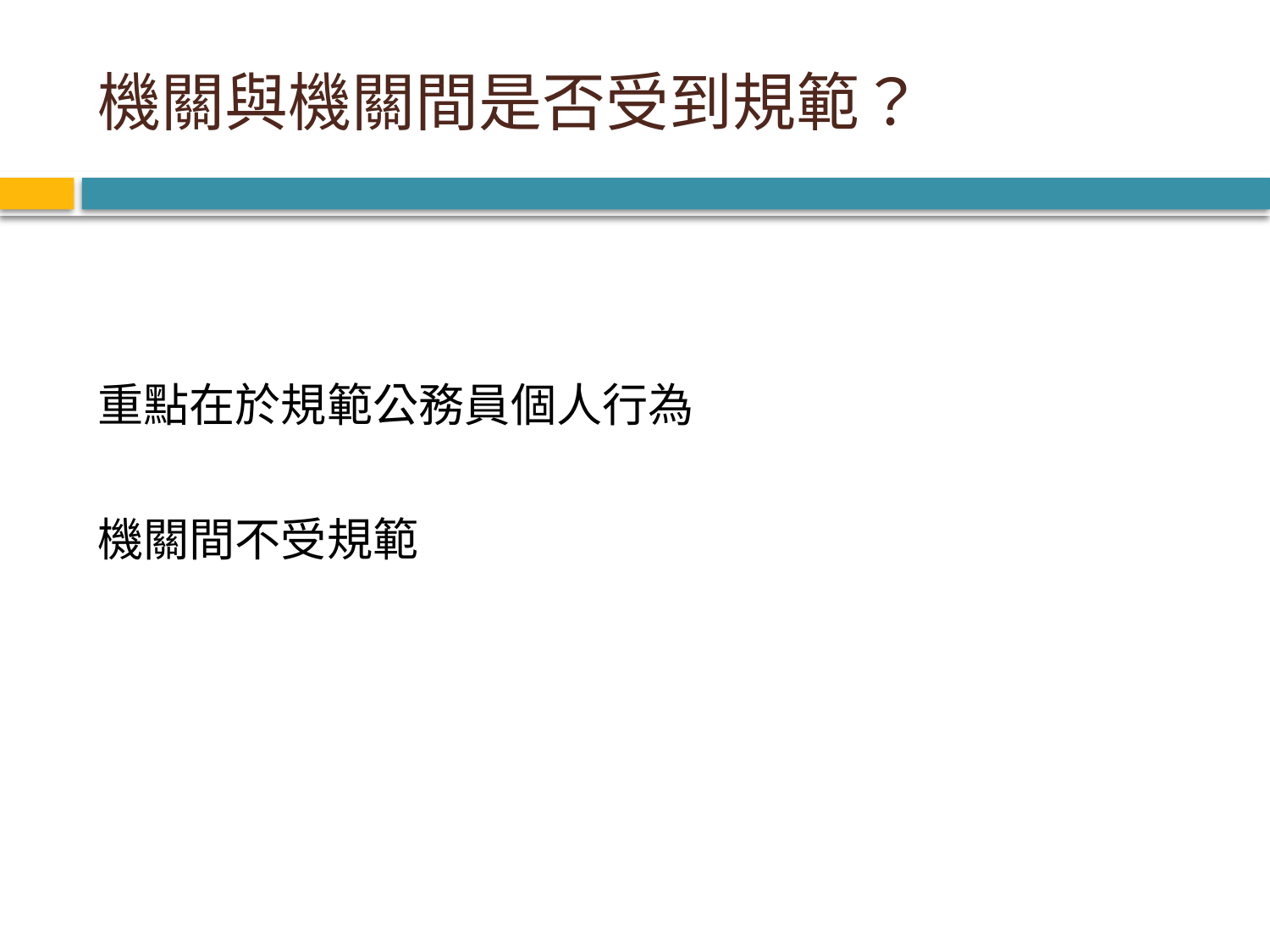

# 機關與機關間是否受到規範？

重點在於規範公務員個人行為

機關間不受規範